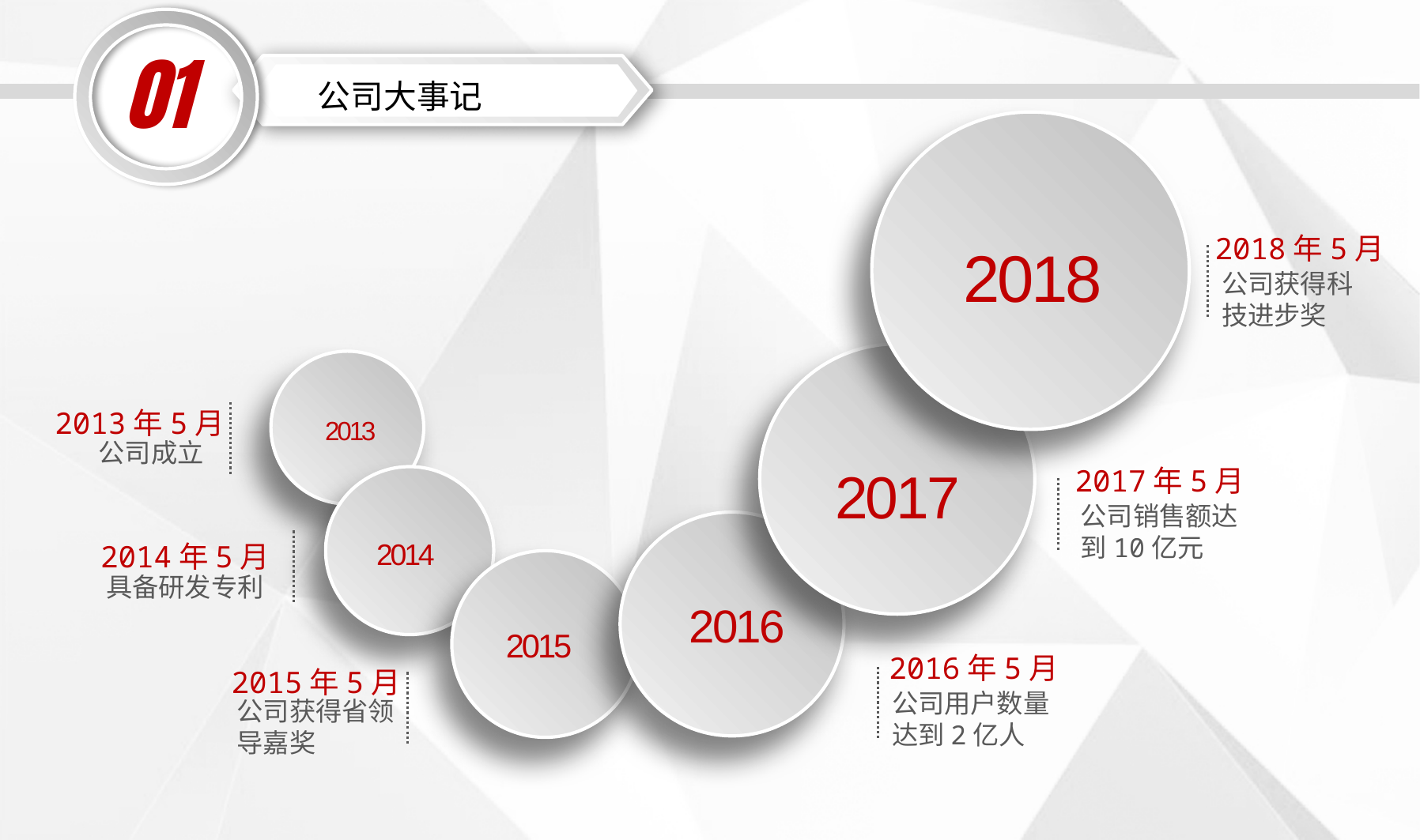

01

公司大事记

2018年5月
公司获得科
技进步奖
2018

2013年5月
公司成立
2013
2017
2017年5月
公司销售额达
到10亿元

2014
2014年5月
具备研发专利

2016
2015
2016年5月
公司用户数量
达到2亿人
2015年5月
公司获得省领
导嘉奖